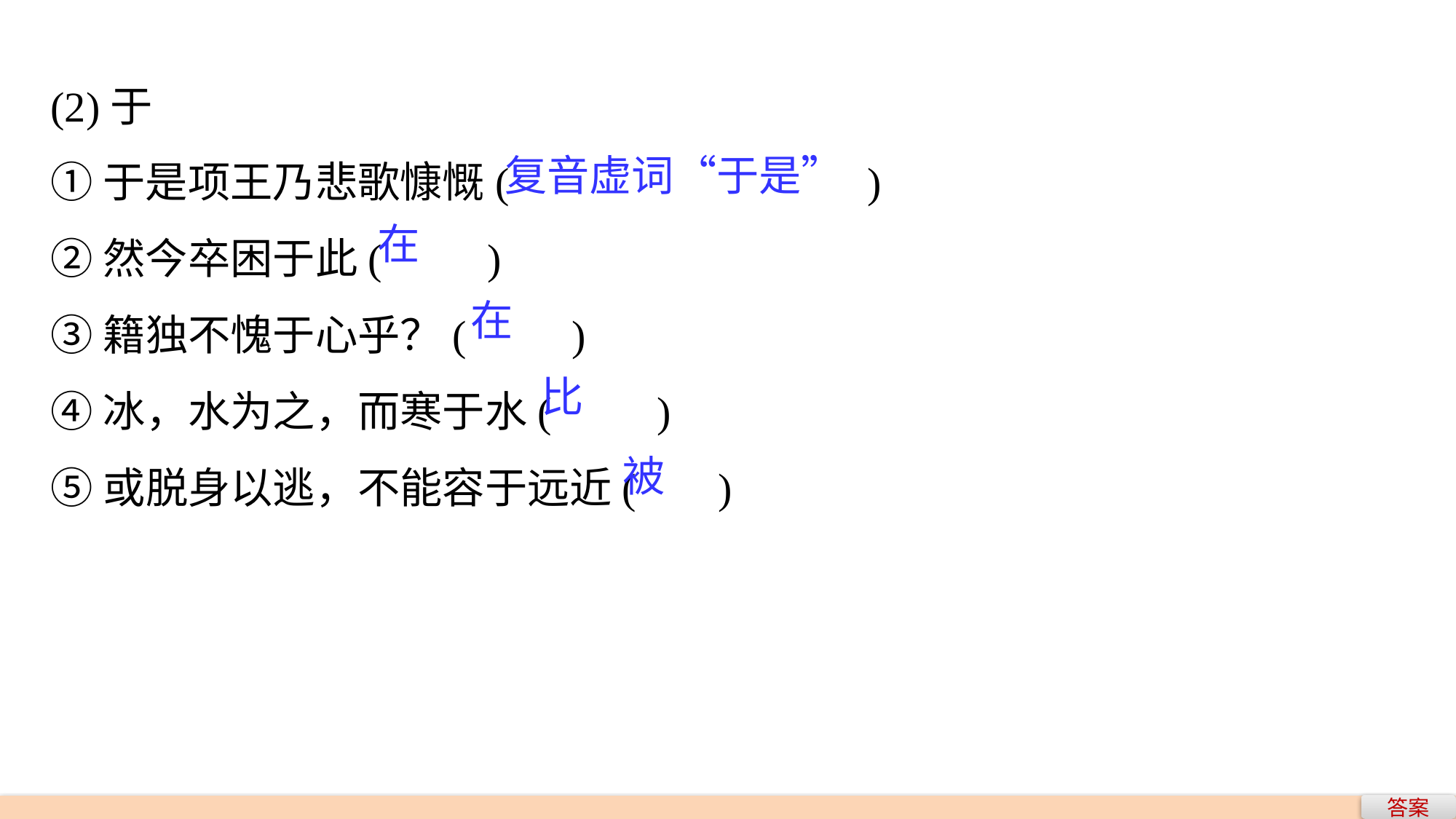

(2)于
①于是项王乃悲歌慷慨(　　　		　)
②然今卒困于此(　　)
③籍独不愧于心乎？(　　)
④冰，水为之，而寒于水(　　)
⑤或脱身以逃，不能容于远近(　  )
复音虚词“于是”
在
在
比
被
答案